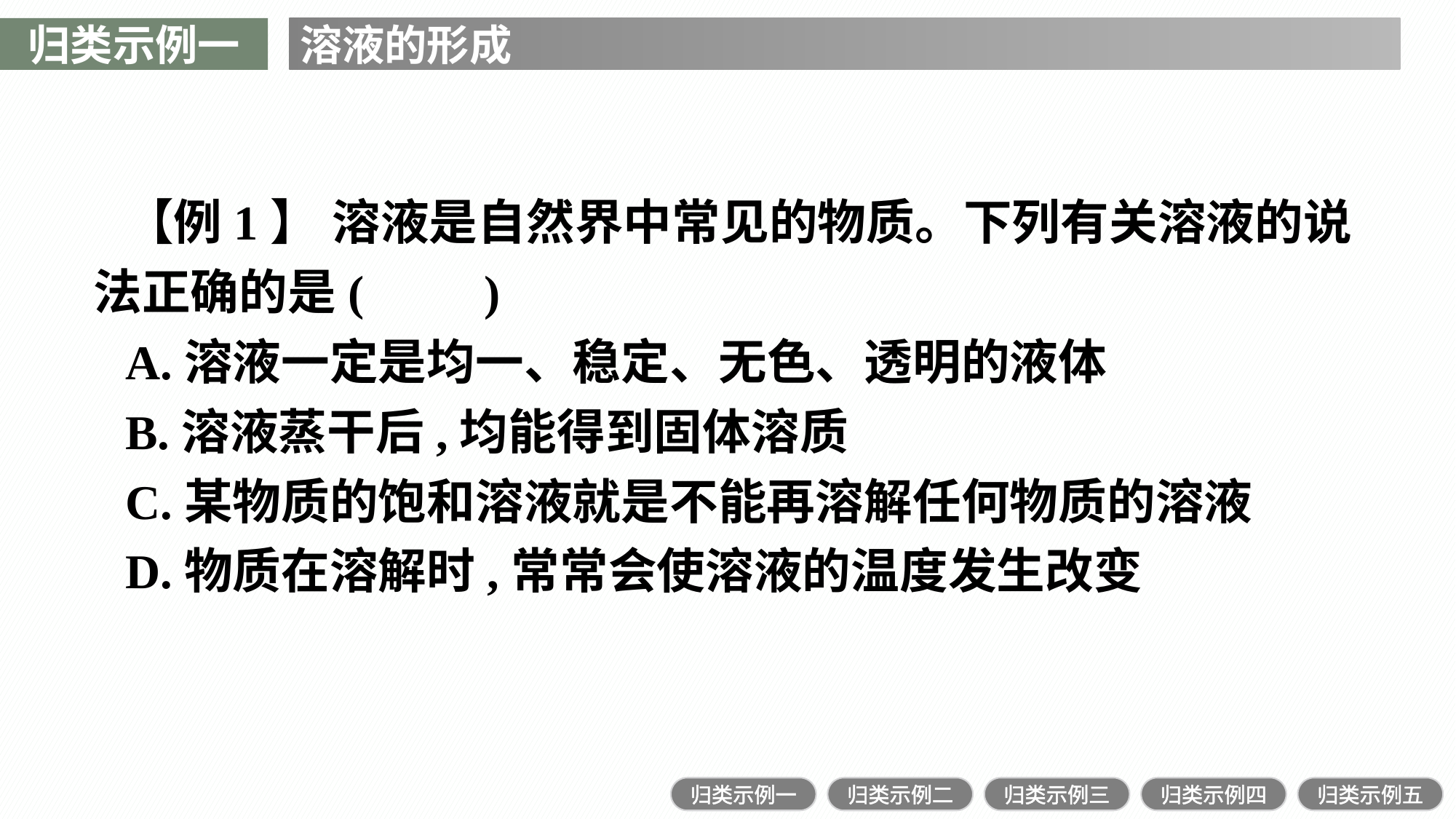

归类示例一
溶液的形成

【例1】 溶液是自然界中常见的物质。下列有关溶液的说法正确的是(　　)
A.溶液一定是均一、稳定、无色、透明的液体
B.溶液蒸干后,均能得到固体溶质
C.某物质的饱和溶液就是不能再溶解任何物质的溶液
D.物质在溶解时,常常会使溶液的温度发生改变